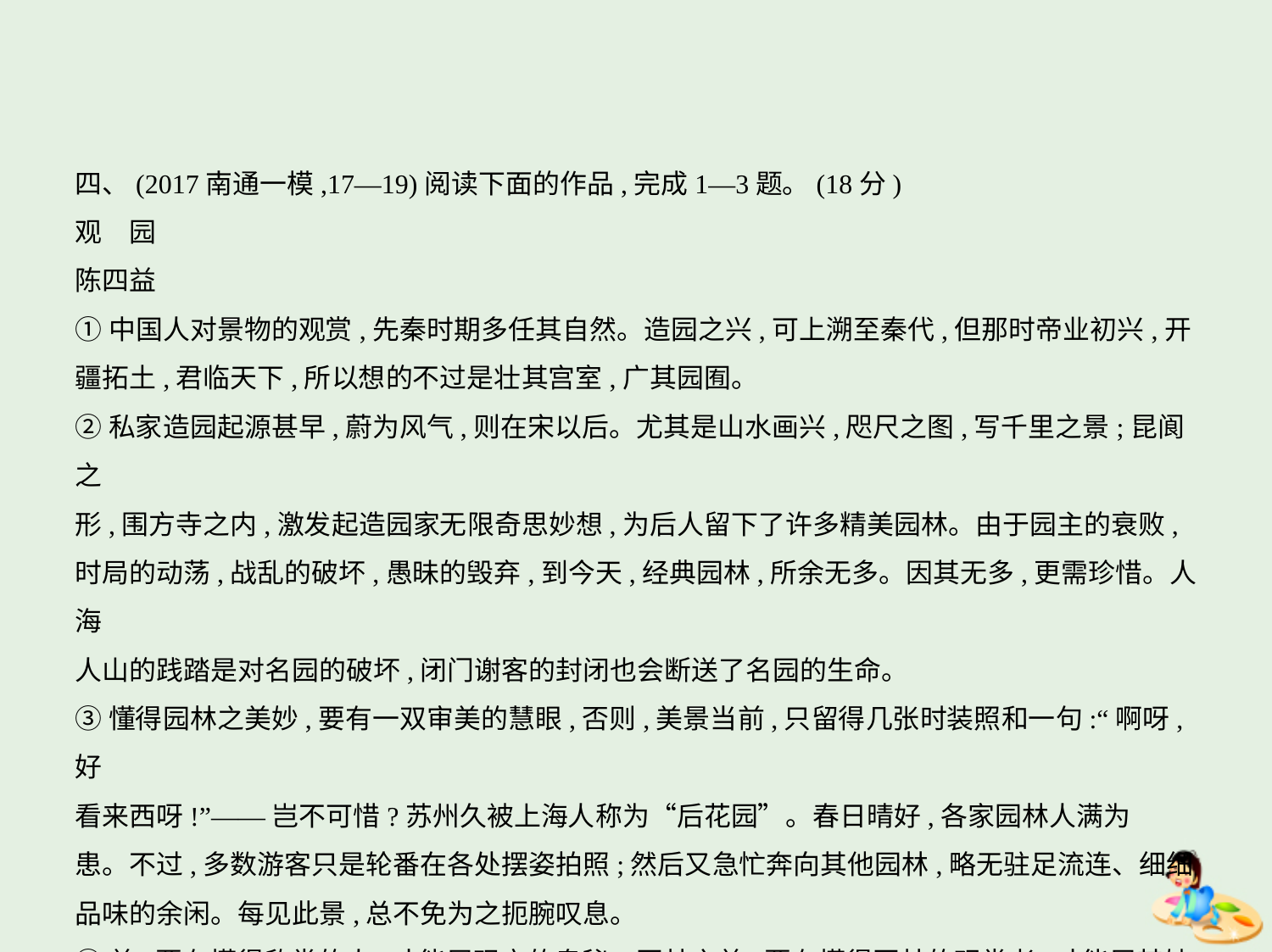

四、(2017南通一模,17—19)阅读下面的作品,完成1—3题。(18分)
观　园
陈四益
①中国人对景物的观赏,先秦时期多任其自然。造园之兴,可上溯至秦代,但那时帝业初兴,开
疆拓土,君临天下,所以想的不过是壮其宫室,广其园囿。
②私家造园起源甚早,蔚为风气,则在宋以后。尤其是山水画兴,咫尺之图,写千里之景;昆阆之
形,围方寺之内,激发起造园家无限奇思妙想,为后人留下了许多精美园林。由于园主的衰败,
时局的动荡,战乱的破坏,愚昧的毁弃,到今天,经典园林,所余无多。因其无多,更需珍惜。人海
人山的践踏是对名园的破坏,闭门谢客的封闭也会断送了名园的生命。
③懂得园林之美妙,要有一双审美的慧眼,否则,美景当前,只留得几张时装照和一句:“啊呀,好
看来西呀!”——岂不可惜?苏州久被上海人称为“后花园”。春日晴好,各家园林人满为
患。不过,多数游客只是轮番在各处摆姿拍照;然后又急忙奔向其他园林,略无驻足流连、细细
品味的余闲。每见此景,总不免为之扼腕叹息。
④美,要有懂得欣赏的人,才能展现它的奥秘。园林之美,要有懂得园林的观赏者,才能展其妙